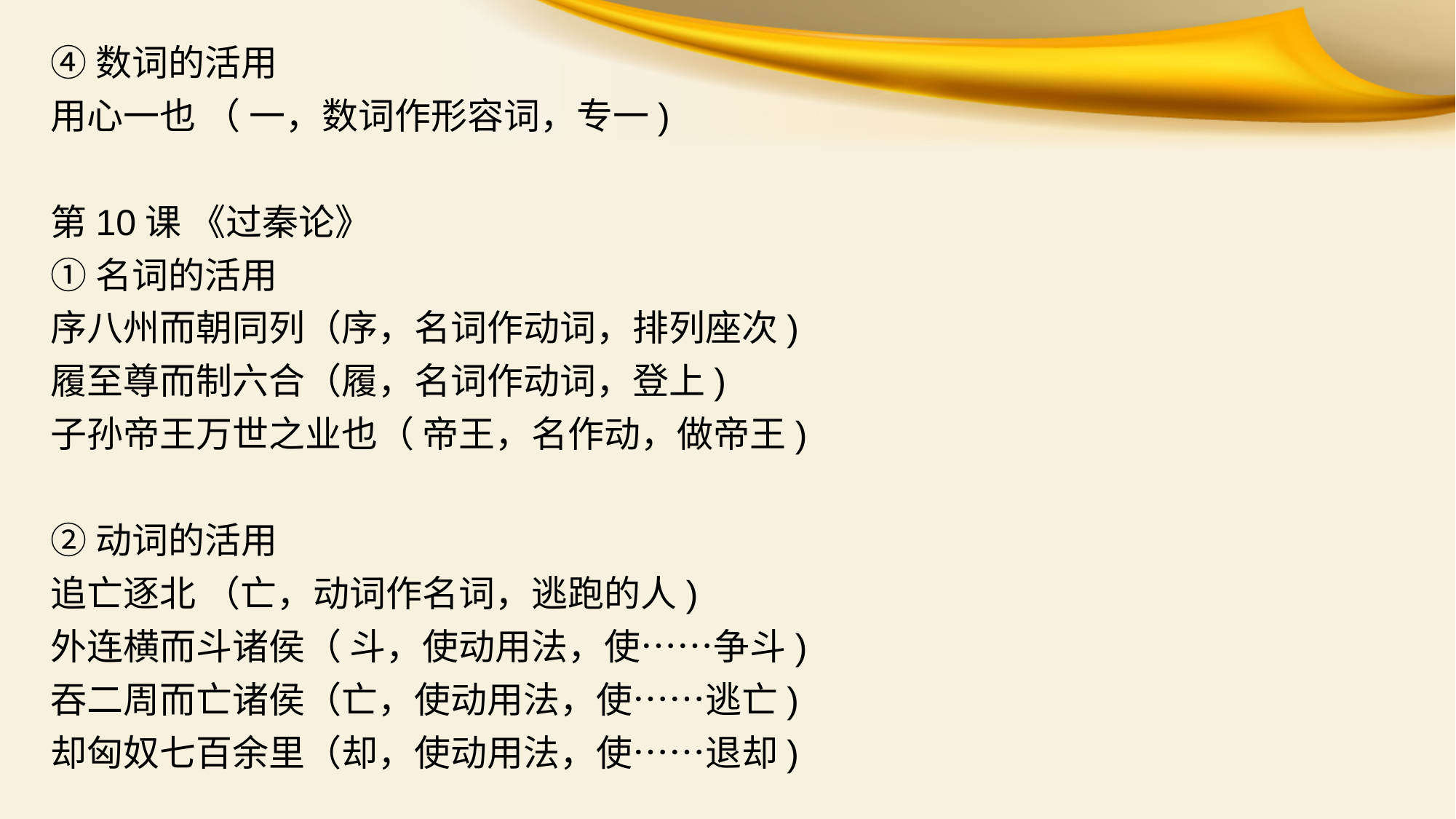

④数词的活用
用心一也 （ 一，数词作形容词，专一)

第10课 《过秦论》
①名词的活用
序八州而朝同列（序，名词作动词，排列座次)
履至尊而制六合（履，名词作动词，登上)
子孙帝王万世之业也（ 帝王，名作动，做帝王)

②动词的活用
追亡逐北 （亡，动词作名词，逃跑的人)
外连横而斗诸侯（ 斗，使动用法，使……争斗)
吞二周而亡诸侯（亡，使动用法，使……逃亡)
却匈奴七百余里（却，使动用法，使……退却)